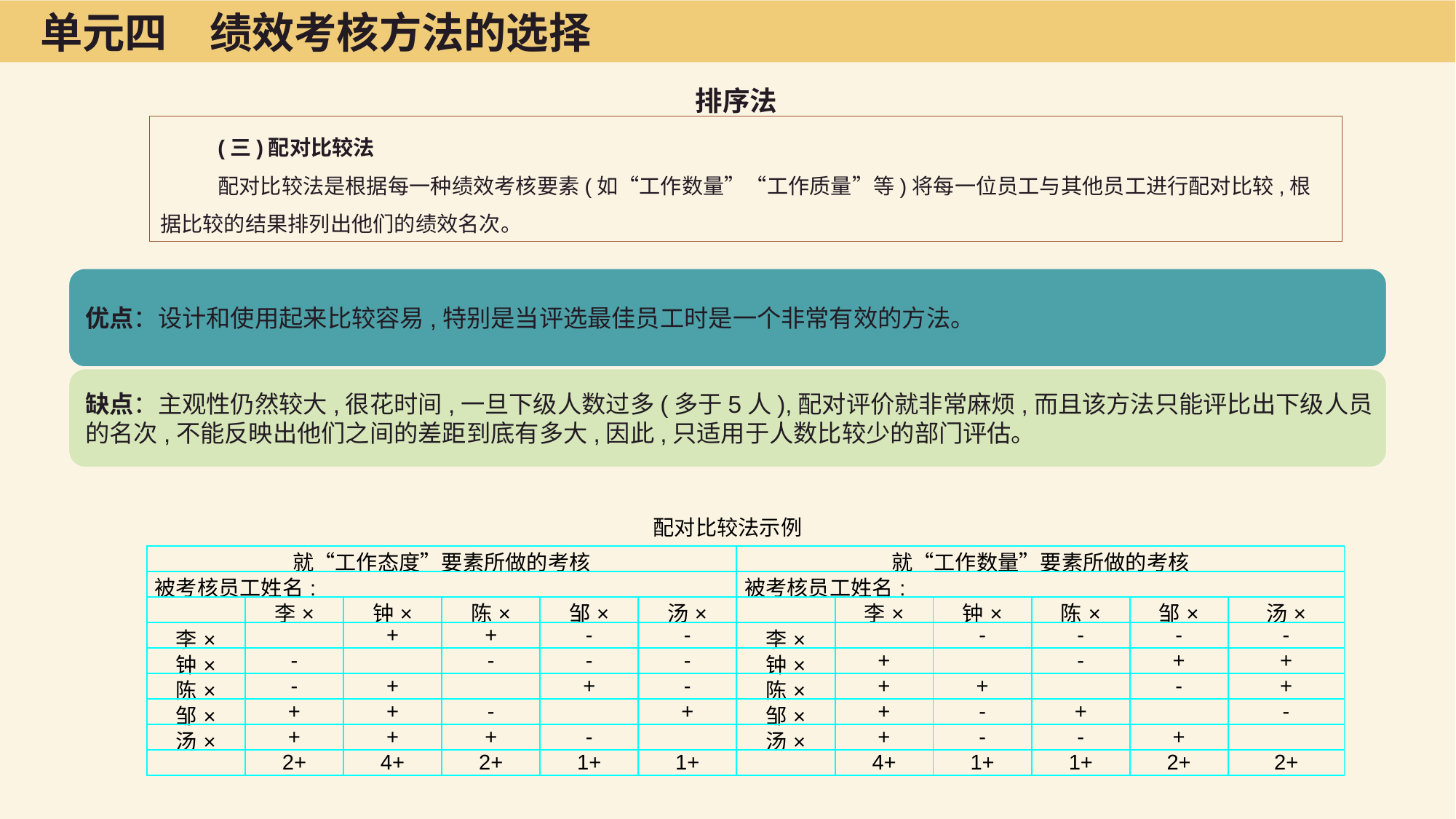

单元四　绩效考核方法的选择
排序法
(三)配对比较法
配对比较法是根据每一种绩效考核要素(如“工作数量”“工作质量”等)将每一位员工与其他员工进行配对比较,根据比较的结果排列出他们的绩效名次。
优点：设计和使用起来比较容易,特别是当评选最佳员工时是一个非常有效的方法。
缺点：主观性仍然较大,很花时间,一旦下级人数过多(多于5人),配对评价就非常麻烦,而且该方法只能评比出下级人员的名次,不能反映出他们之间的差距到底有多大,因此,只适用于人数比较少的部门评估。
配对比较法示例
| 就“工作态度”要素所做的考核 |  |  |  |  |  | 就“工作数量”要素所做的考核 |  |  |  |  |  |
| --- | --- | --- | --- | --- | --- | --- | --- | --- | --- | --- | --- |
| 被考核员工姓名: |  |  |  |  |  | 被考核员工姓名: |  |  |  |  |  |
|  | 李× | 钟× | 陈× | 邹× | 汤× |  | 李× | 钟× | 陈× | 邹× | 汤× |
| 李× |  | + | + | - | - | 李× |  | - | - | - | - |
| 钟× | - |  | - | - | - | 钟× | + |  | - | + | + |
| 陈× | - | + |  | + | - | 陈× | + | + |  | - | + |
| 邹× | + | + | - |  | + | 邹× | + | - | + |  | - |
| 汤× | + | + | + | - |  | 汤× | + | - | - | + |  |
|  | 2+ | 4+ | 2+ | 1+ | 1+ |  | 4+ | 1+ | 1+ | 2+ | 2+ |